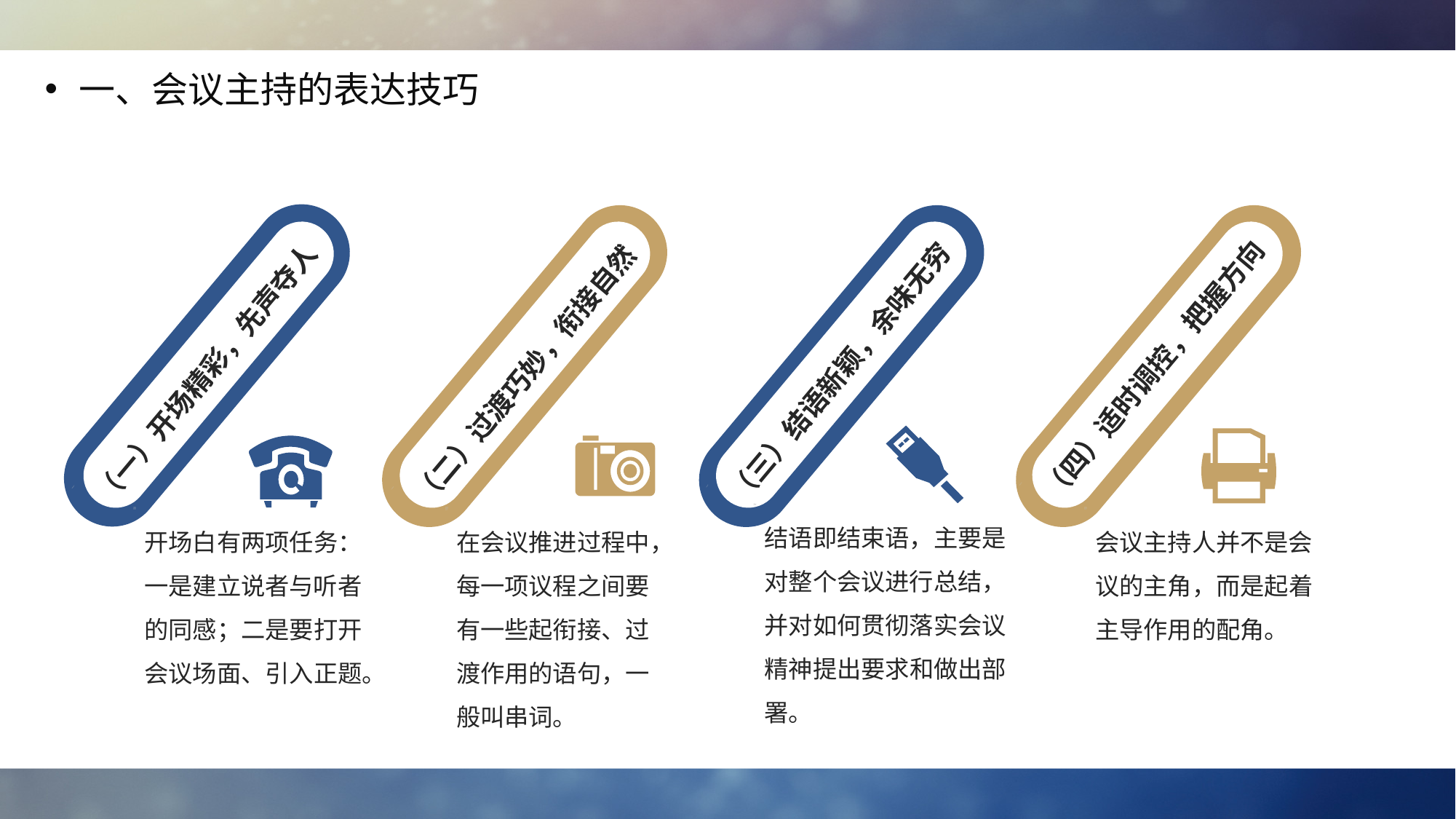

一、会议主持的表达技巧

（四）适时调控，把握方向
（三）结语新颖，余味无穷
（一）开场精彩，先声夺人
（二）过渡巧妙，衔接自然

结语即结束语，主要是对整个会议进行总结，并对如何贯彻落实会议精神提出要求和做出部署。
开场白有两项任务：一是建立说者与听者的同感；二是要打开会议场面、引入正题。
在会议推进过程中，每一项议程之间要有一些起衔接、过渡作用的语句，一般叫串词。
会议主持人并不是会议的主角，而是起着主导作用的配角。